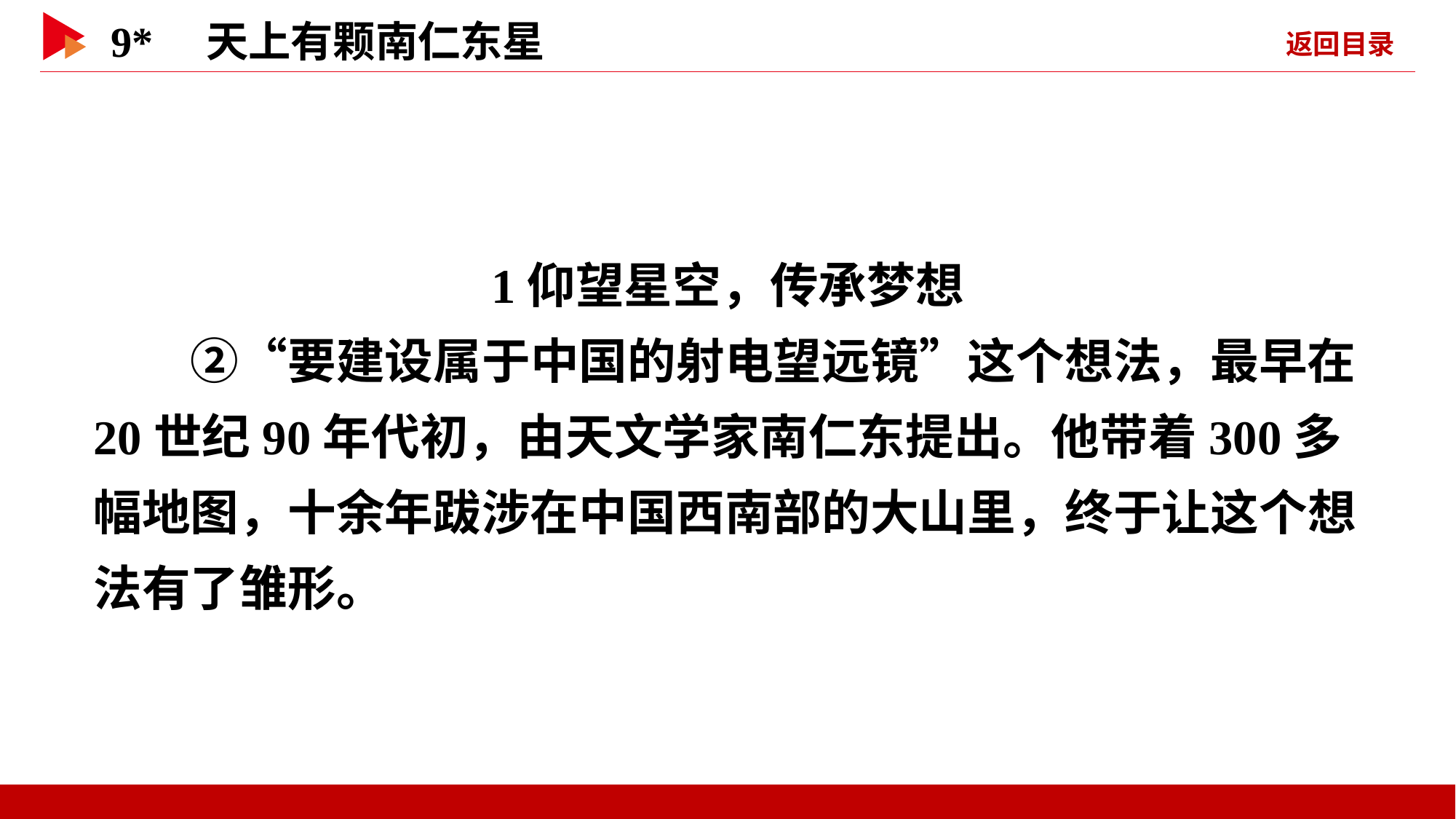

1仰望星空，传承梦想
　　②“要建设属于中国的射电望远镜”这个想法，最早在20世纪90年代初，由天文学家南仁东提出。他带着300多幅地图，十余年跋涉在中国西南部的大山里，终于让这个想法有了雏形。